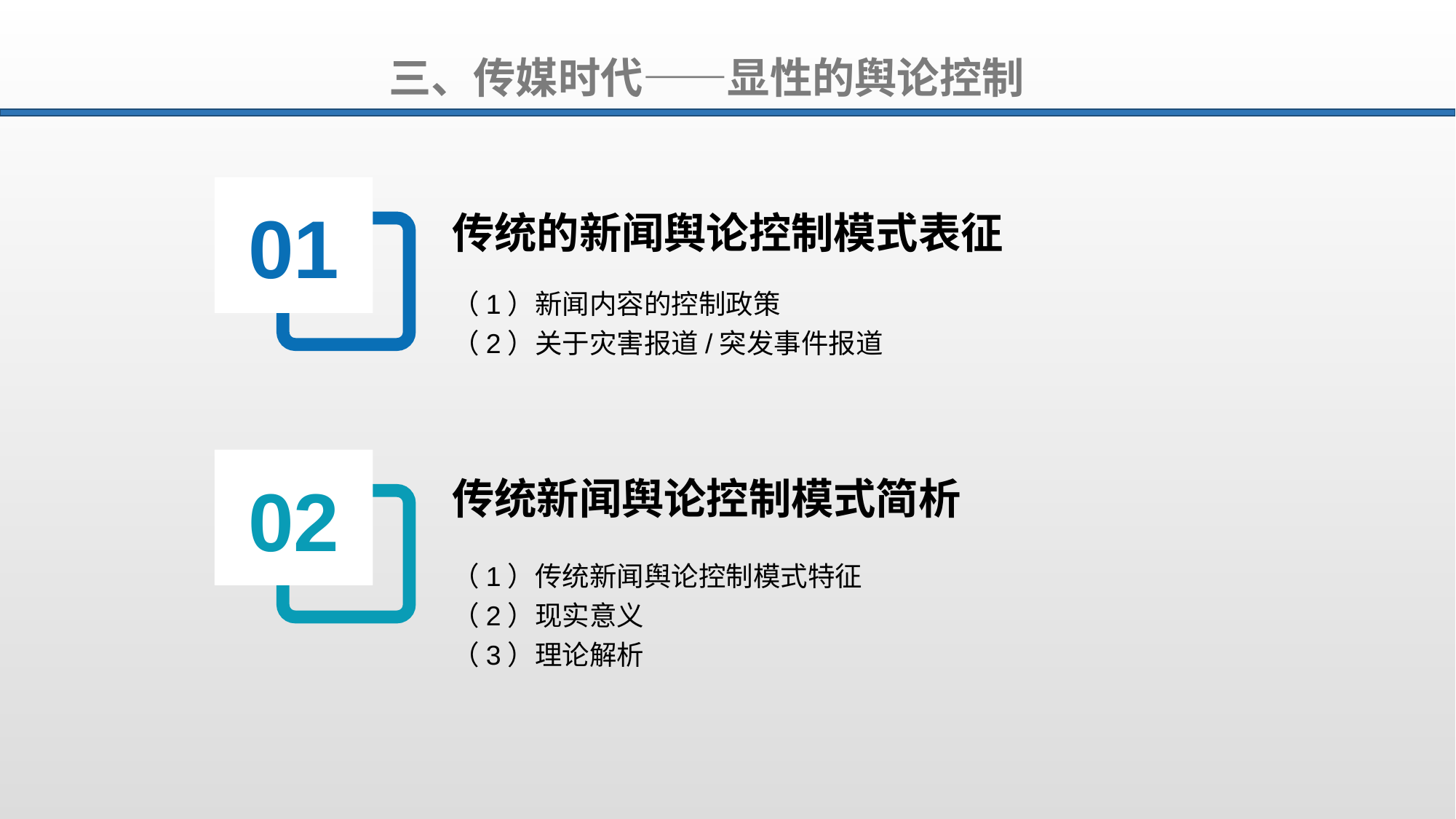

三、传媒时代——显性的舆论控制

01
传统的新闻舆论控制模式表征

（1）新闻内容的控制政策
（2）关于灾害报道/突发事件报道

02
传统新闻舆论控制模式简析

（1）传统新闻舆论控制模式特征
（2）现实意义
（3）理论解析